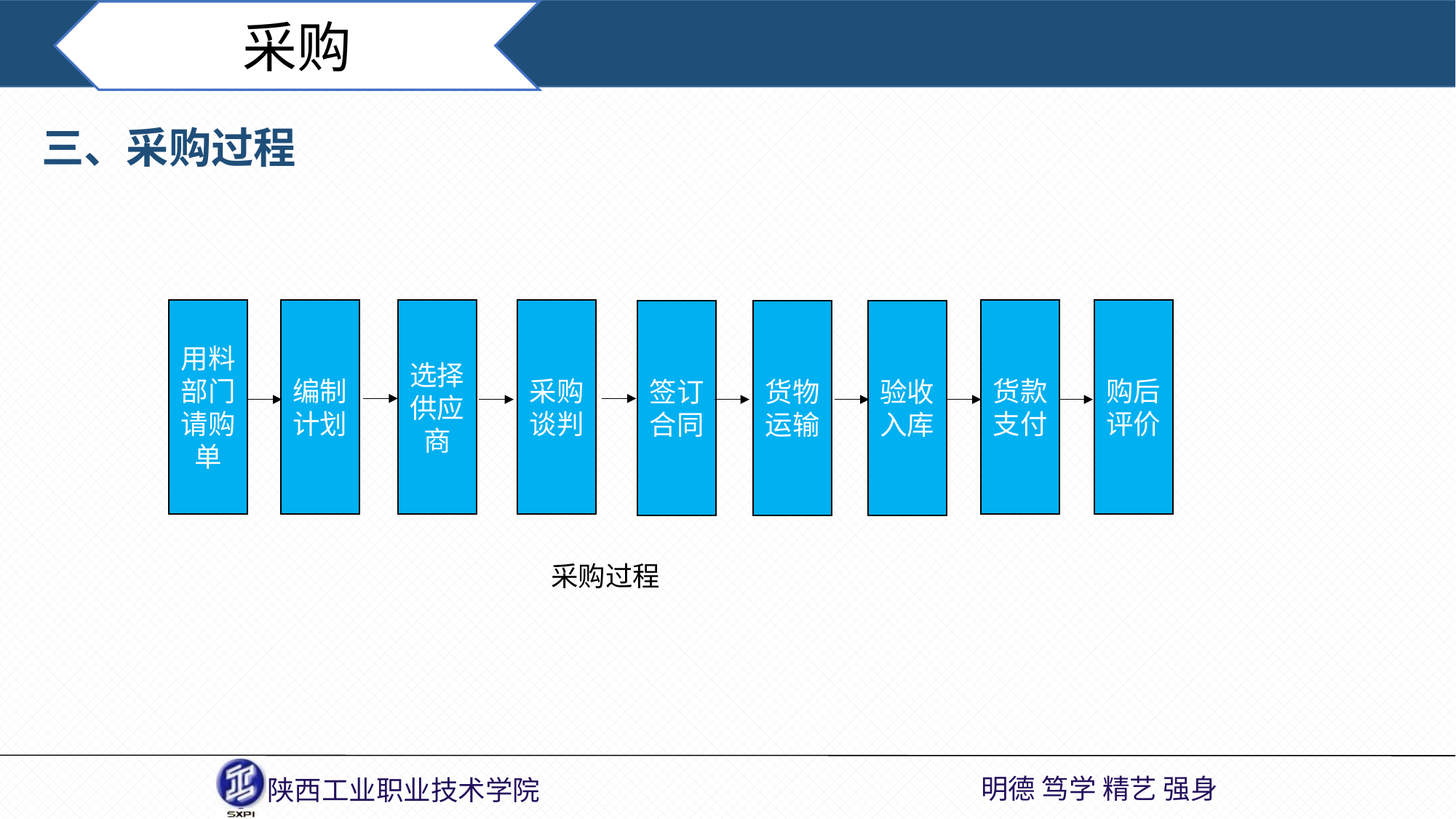

采购
三、采购过程
用料部门请购单
编制计划
选择供应商
采购谈判
购后评价
货款支付
签订合同
货物运输
验收入库
采购过程